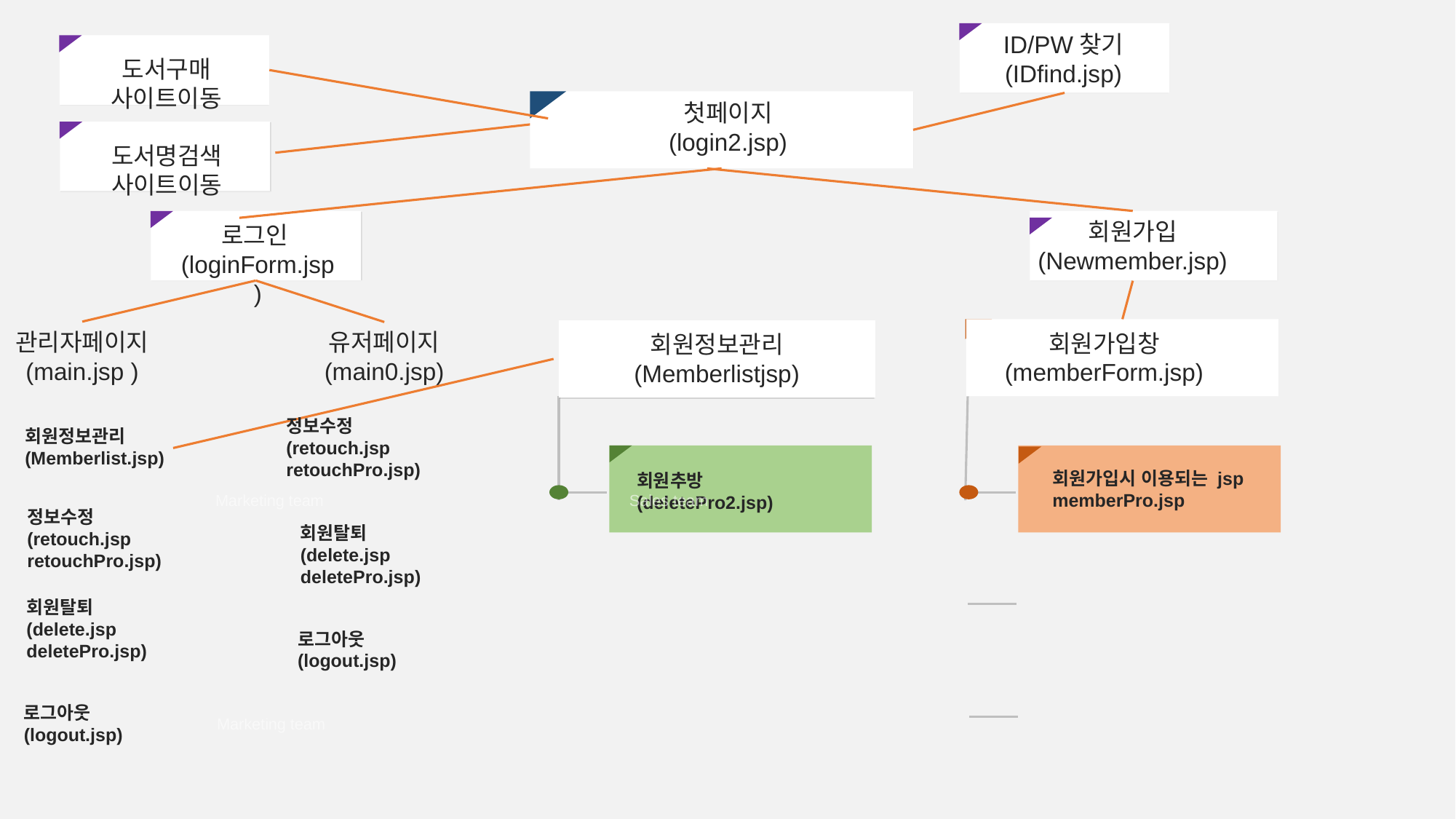

ID/PW찾기
(IDfind.jsp)

도서구매
사이트이동

첫페이지
(login2.jsp)

도서명검색
사이트이동

로그인(loginForm.jsp)
회원가입
(Newmember.jsp)

관리자페이지
(main.jsp )
유저페이지
(main0.jsp)
회원가입창
(memberForm.jsp)
회원정보관리
(Memberlistjsp)
정보수정
(retouch.jsp
retouchPro.jsp)
회원정보관리
(Memberlist.jsp)

회원가입시 이용되는 jsp
memberPro.jsp
회원추방
(deletePro2.jsp)
Marketing team
Sales team

정보수정
(retouch.jsp
retouchPro.jsp)
회원탈퇴
(delete.jsp
deletePro.jsp)
회원탈퇴
(delete.jsp
deletePro.jsp)
로그아웃
(logout.jsp)
로그아웃
(logout.jsp)
Marketing team